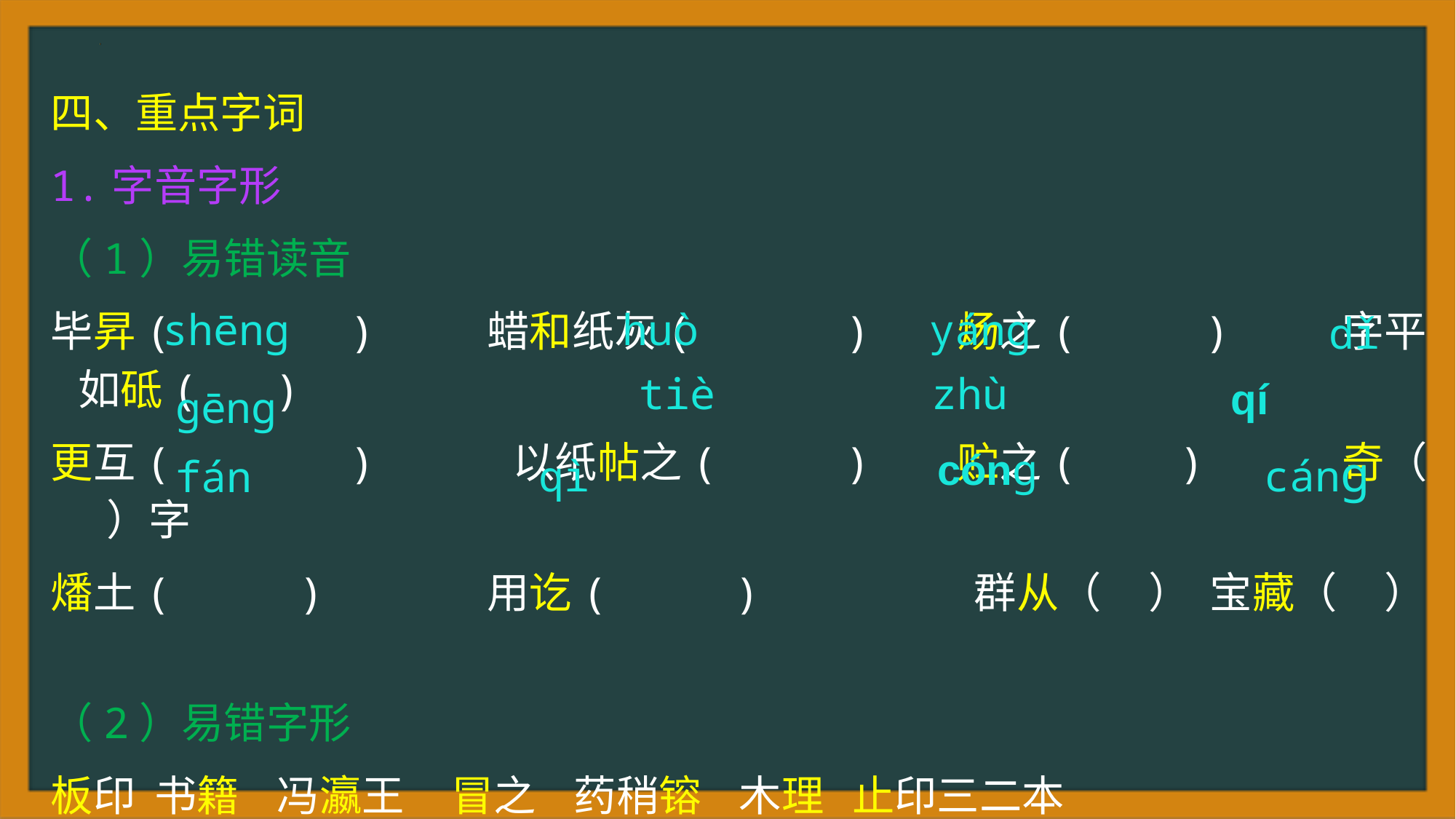

四、重点字词
1.字音字形
（1）易错读音
毕昇(       )    蜡和纸灰(      )   炀之(     )    字平如砥(   )
更互(       )     以纸帖之(     )   贮之(    )     奇（    ）字
燔土(     )      用讫(     )        群从（     ）  宝藏（     ）
（2）易错字形
板印  书籍    冯瀛王     冒之    药稍镕    木理   止印三二本
以手拂之     则第二板已具

shēnɡ
huò
yánɡ
dǐ
tiè
zhù
qí
ɡēnɡ
cónɡ
cánɡ
qì
fán